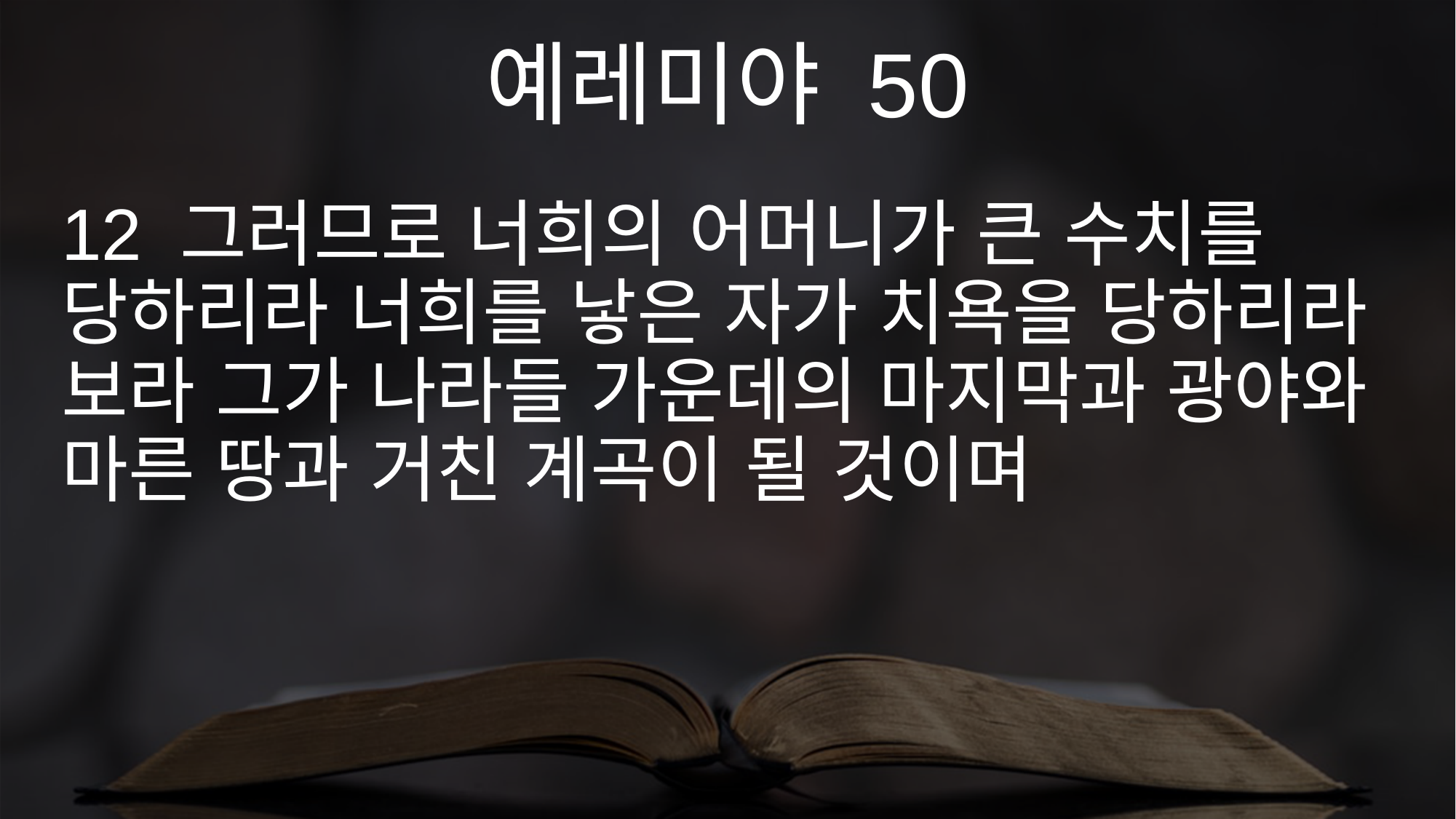

예레미야 50
12 그러므로 너희의 어머니가 큰 수치를 당하리라 너희를 낳은 자가 치욕을 당하리라 보라 그가 나라들 가운데의 마지막과 광야와 마른 땅과 거친 계곡이 될 것이며